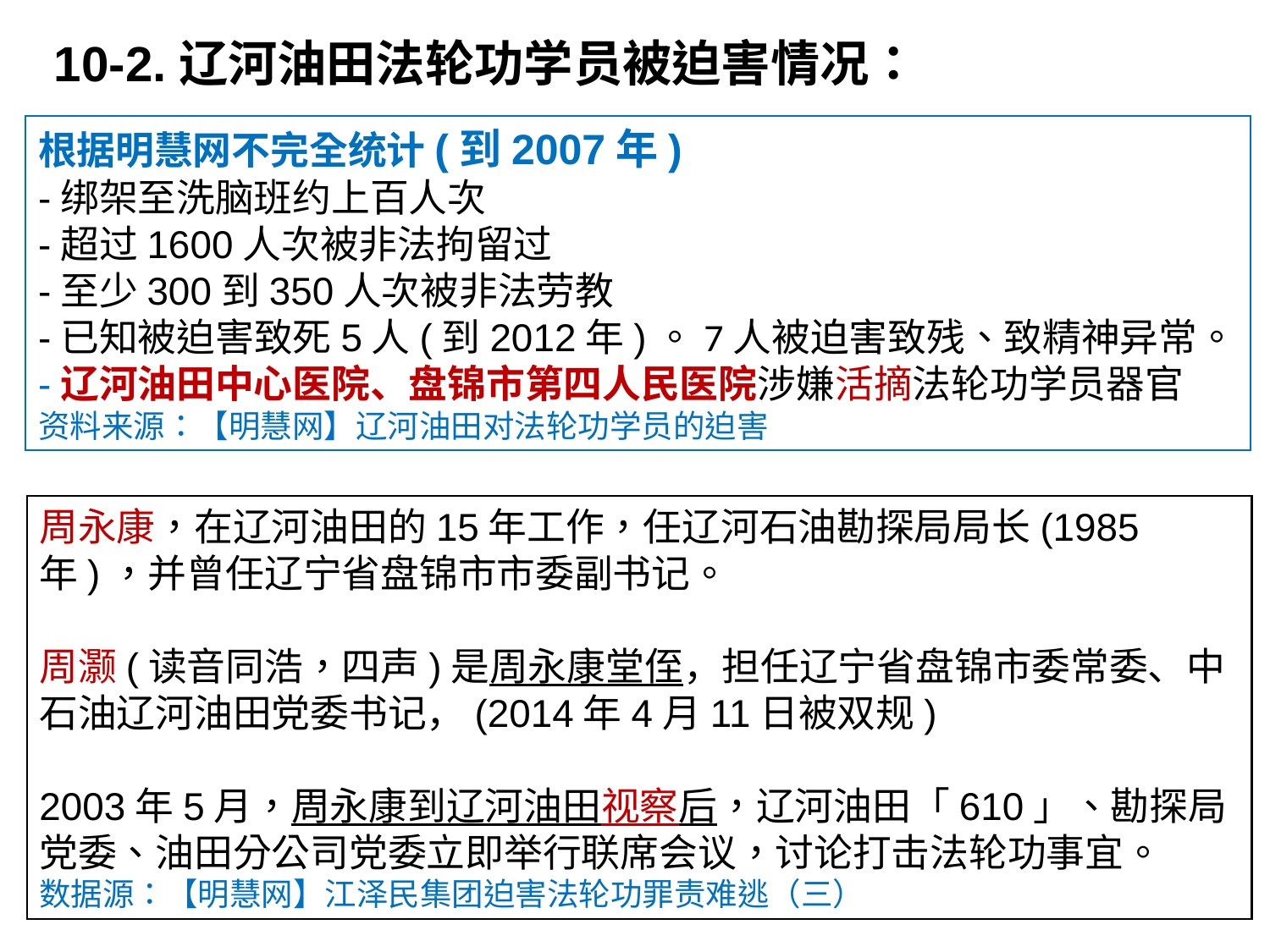

10-2.辽河油田法轮功学员被迫害情况：
根据明慧网不完全统计(到2007年)
-绑架至洗脑班约上百人次
-超过1600人次被非法拘留过
-至少300到350人次被非法劳教
-已知被迫害致死5人(到2012年)。7人被迫害致残、致精神异常。
-辽河油田中心医院、盘锦市第四人民医院涉嫌活摘法轮功学员器官
资料来源：【明慧网】辽河油田对法轮功学员的迫害
周永康，在辽河油田的15年工作，任辽河石油勘探局局长(1985年)，并曾任辽宁省盘锦市市委副书记。

周灏(读音同浩，四声)是周永康堂侄，担任辽宁省盘锦市委常委、中石油辽河油田党委书记，(2014年4月11日被双规)

2003年5月，周永康到辽河油田视察后，辽河油田「610」、勘探局党委、油田分公司党委立即举行联席会议，讨论打击法轮功事宜。
数据源：【明慧网】江泽民集团迫害法轮功罪责难逃（三）